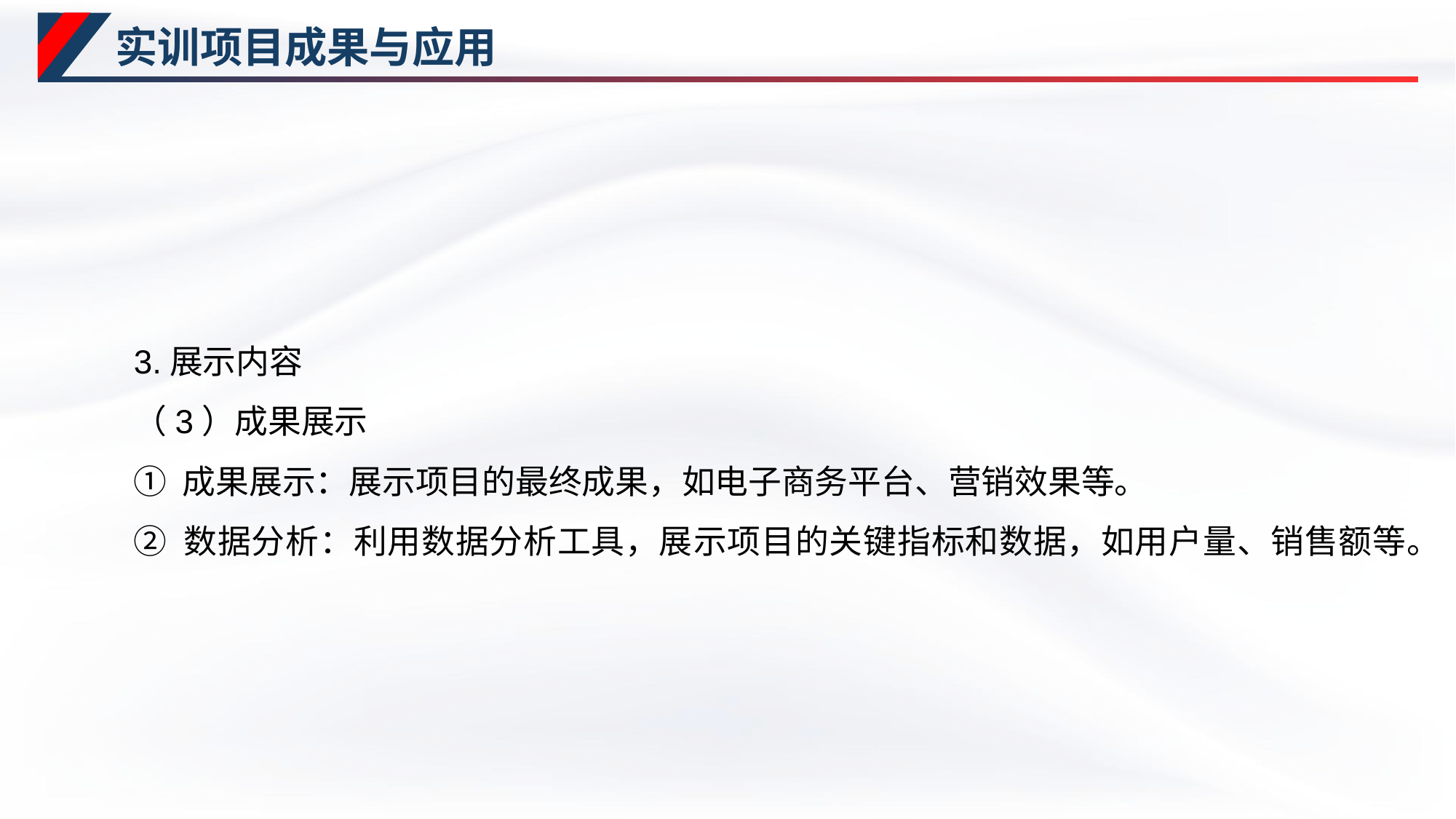

# 实训项目成果与应用
3.展示内容
（3）成果展示
① 成果展示：展示项目的最终成果，如电子商务平台、营销效果等。
② 数据分析：利用数据分析工具，展示项目的关键指标和数据，如用户量、销售额等。